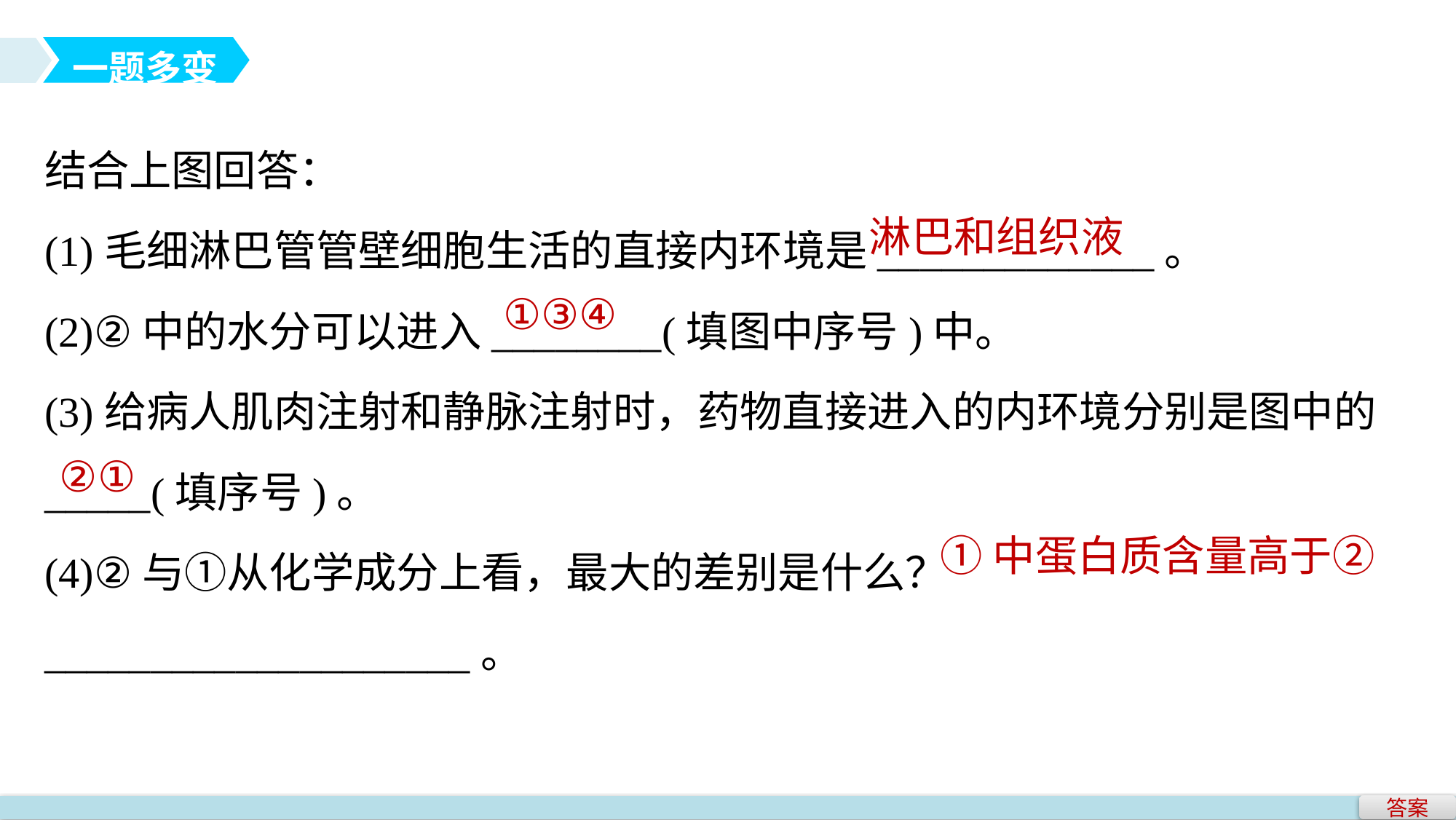

一题多变

结合上图回答：
(1)毛细淋巴管管壁细胞生活的直接内环境是_____________。
(2)②中的水分可以进入________(填图中序号)中。
(3)给病人肌肉注射和静脉注射时，药物直接进入的内环境分别是图中的_____(填序号)。
(4)②与①从化学成分上看，最大的差别是什么？____________________。
淋巴和组织液
①③④
②①
①中蛋白质含量高于②
答案